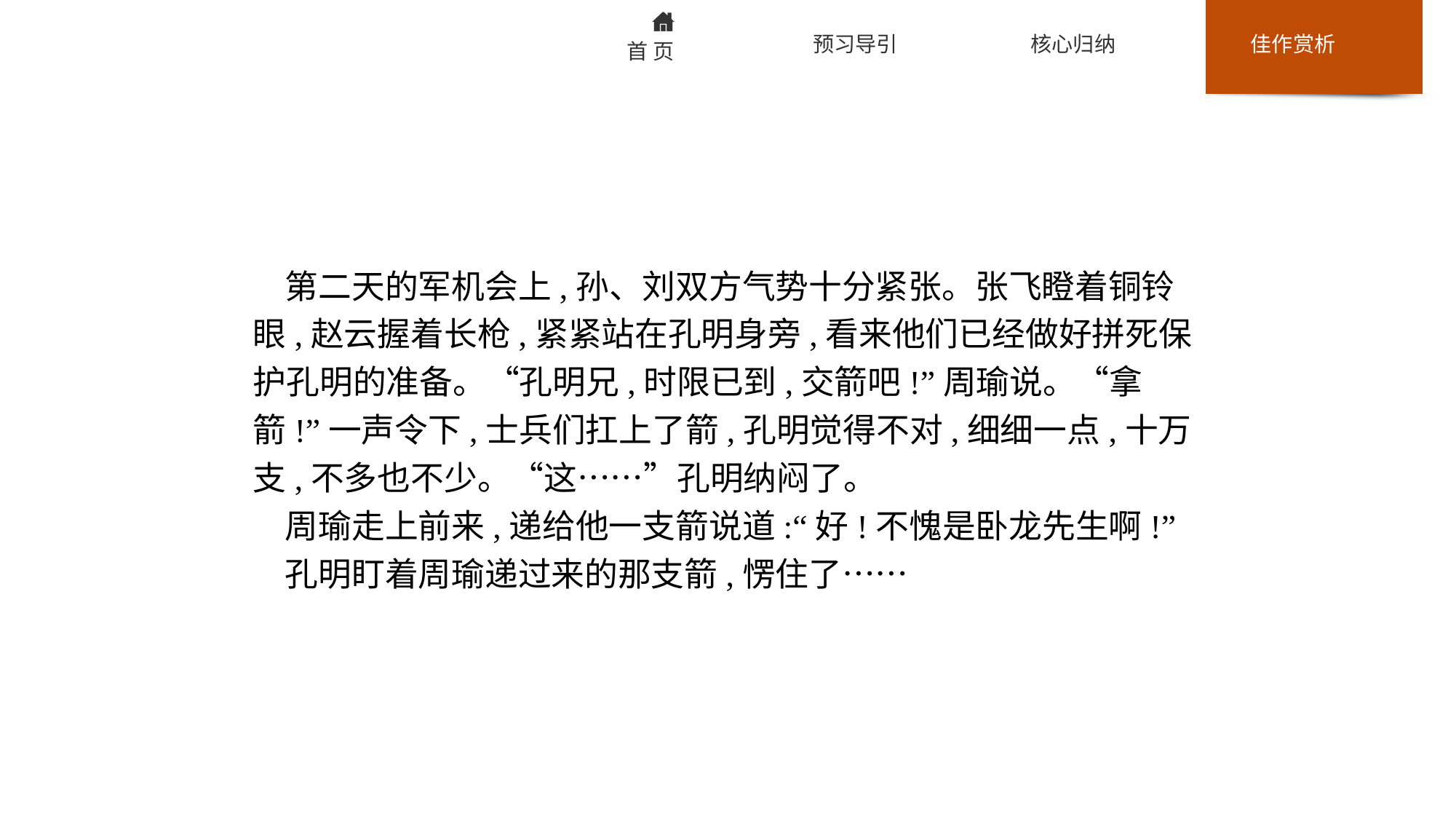

第二天的军机会上,孙、刘双方气势十分紧张。张飞瞪着铜铃眼,赵云握着长枪,紧紧站在孔明身旁,看来他们已经做好拼死保护孔明的准备。“孔明兄,时限已到,交箭吧!”周瑜说。“拿箭!”一声令下,士兵们扛上了箭,孔明觉得不对,细细一点,十万支,不多也不少。“这……”孔明纳闷了。
周瑜走上前来,递给他一支箭说道:“好!不愧是卧龙先生啊!”
孔明盯着周瑜递过来的那支箭,愣住了……